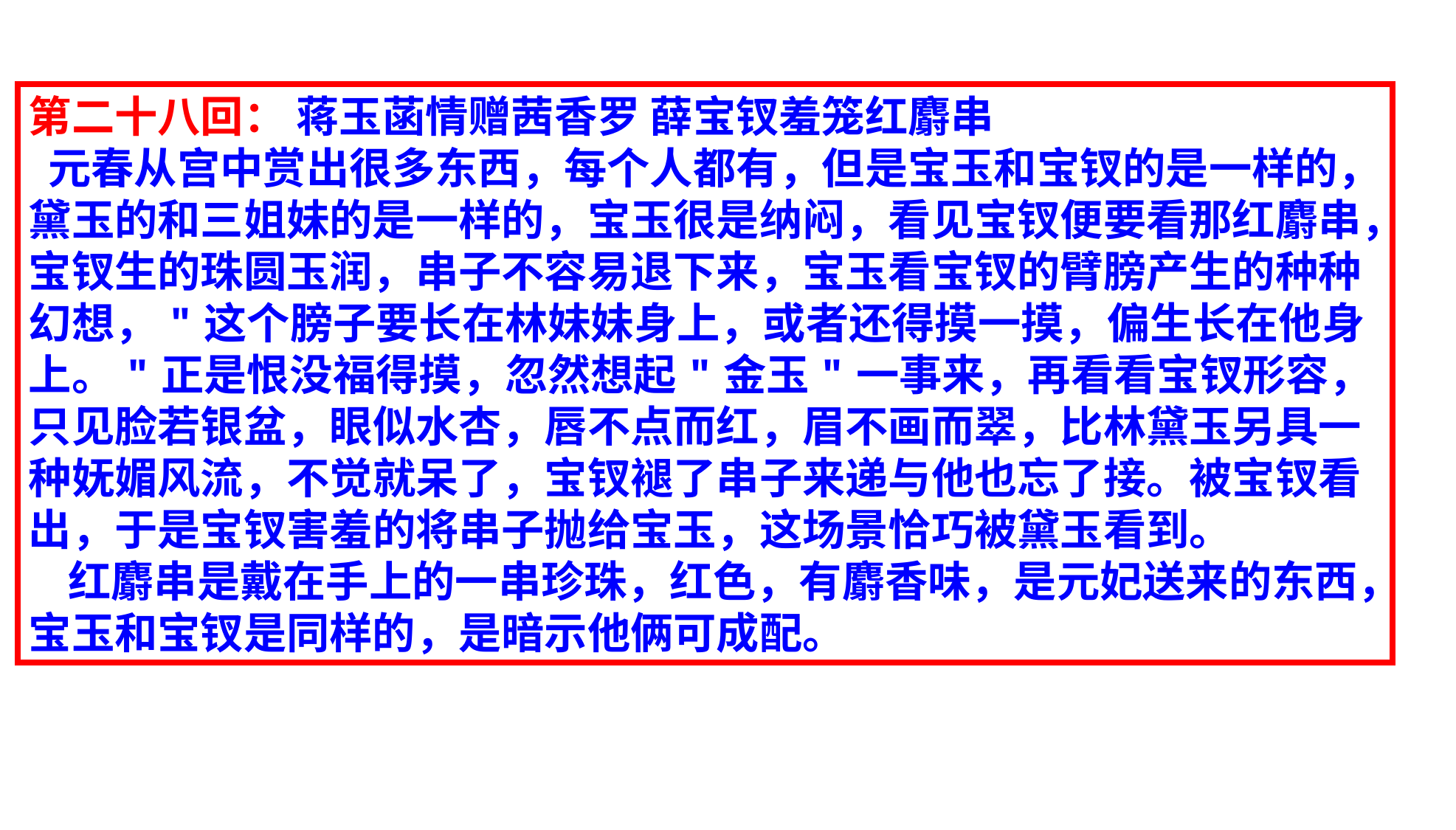

第二十八回： 蒋玉菡情赠茜香罗 薛宝钗羞笼红麝串
  元春从宫中赏出很多东西，每个人都有，但是宝玉和宝钗的是一样的，黛玉的和三姐妹的是一样的，宝玉很是纳闷，看见宝钗便要看那红麝串，宝钗生的珠圆玉润，串子不容易退下来，宝玉看宝钗的臂膀产生的种种幻想，"这个膀子要长在林妹妹身上，或者还得摸一摸，偏生长在他身上。"正是恨没福得摸，忽然想起"金玉"一事来，再看看宝钗形容，只见脸若银盆，眼似水杏，唇不点而红，眉不画而翠，比林黛玉另具一种妩媚风流，不觉就呆了，宝钗褪了串子来递与他也忘了接。被宝钗看出，于是宝钗害羞的将串子抛给宝玉，这场景恰巧被黛玉看到。
   红麝串是戴在手上的一串珍珠，红色，有麝香味，是元妃送来的东西，宝玉和宝钗是同样的，是暗示他俩可成配。